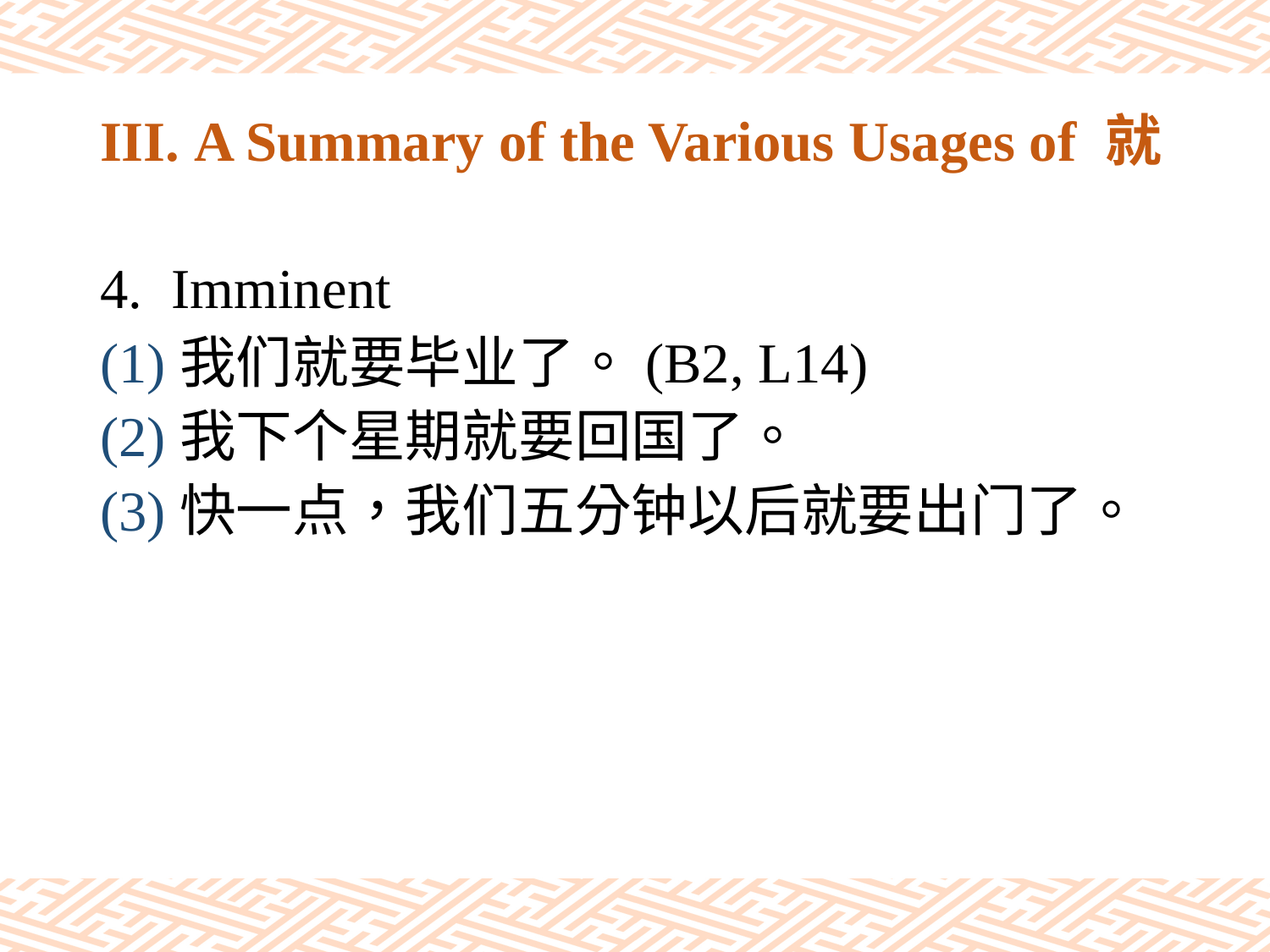

# III. A Summary of the Various Usages of 就
Imminent
(1)我们就要毕业了。(B2, L14)
(2)我下个星期就要回国了。
(3)快一点，我们五分钟以后就要出门了。